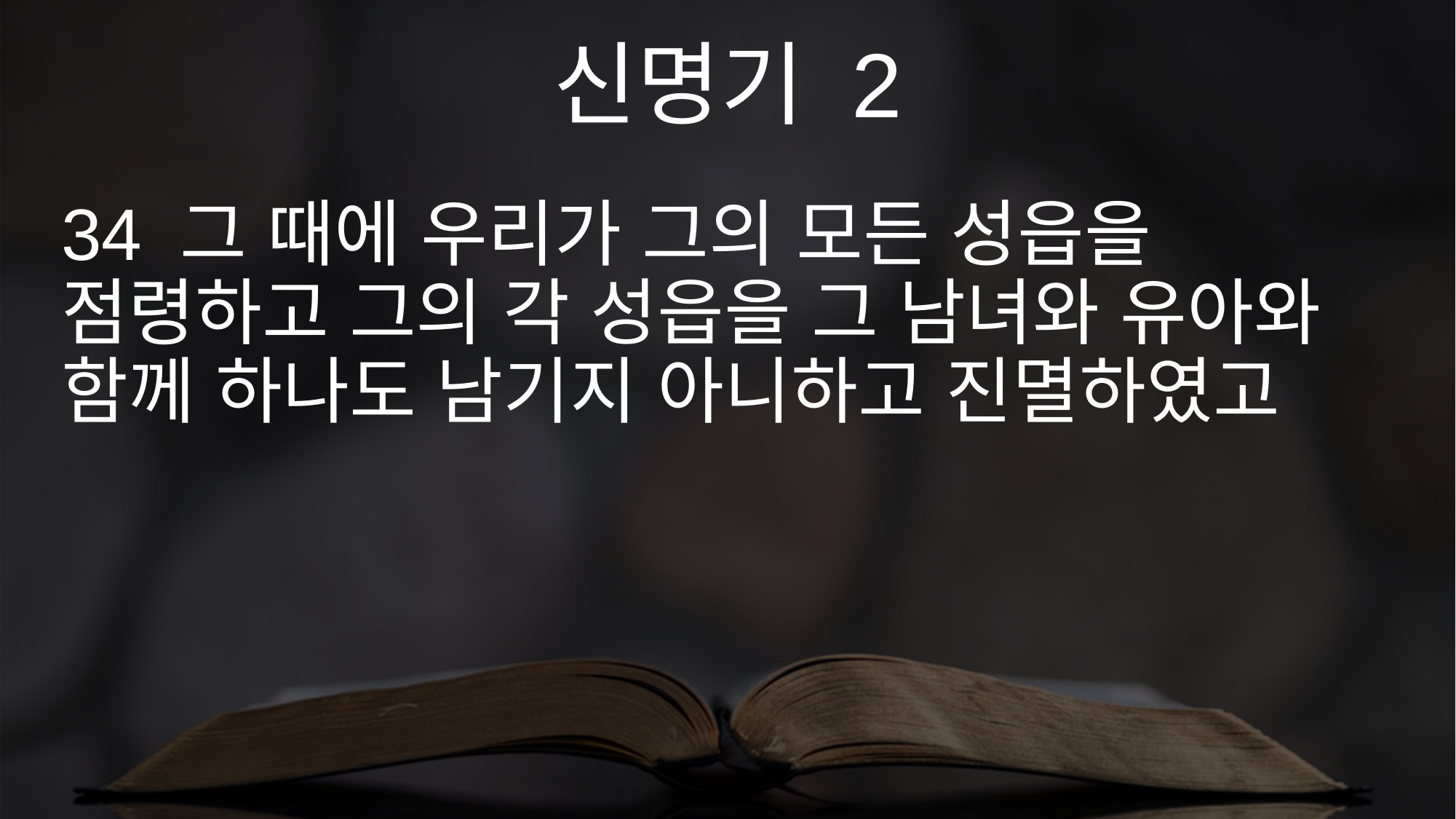

신명기 2
34 그 때에 우리가 그의 모든 성읍을 점령하고 그의 각 성읍을 그 남녀와 유아와 함께 하나도 남기지 아니하고 진멸하였고